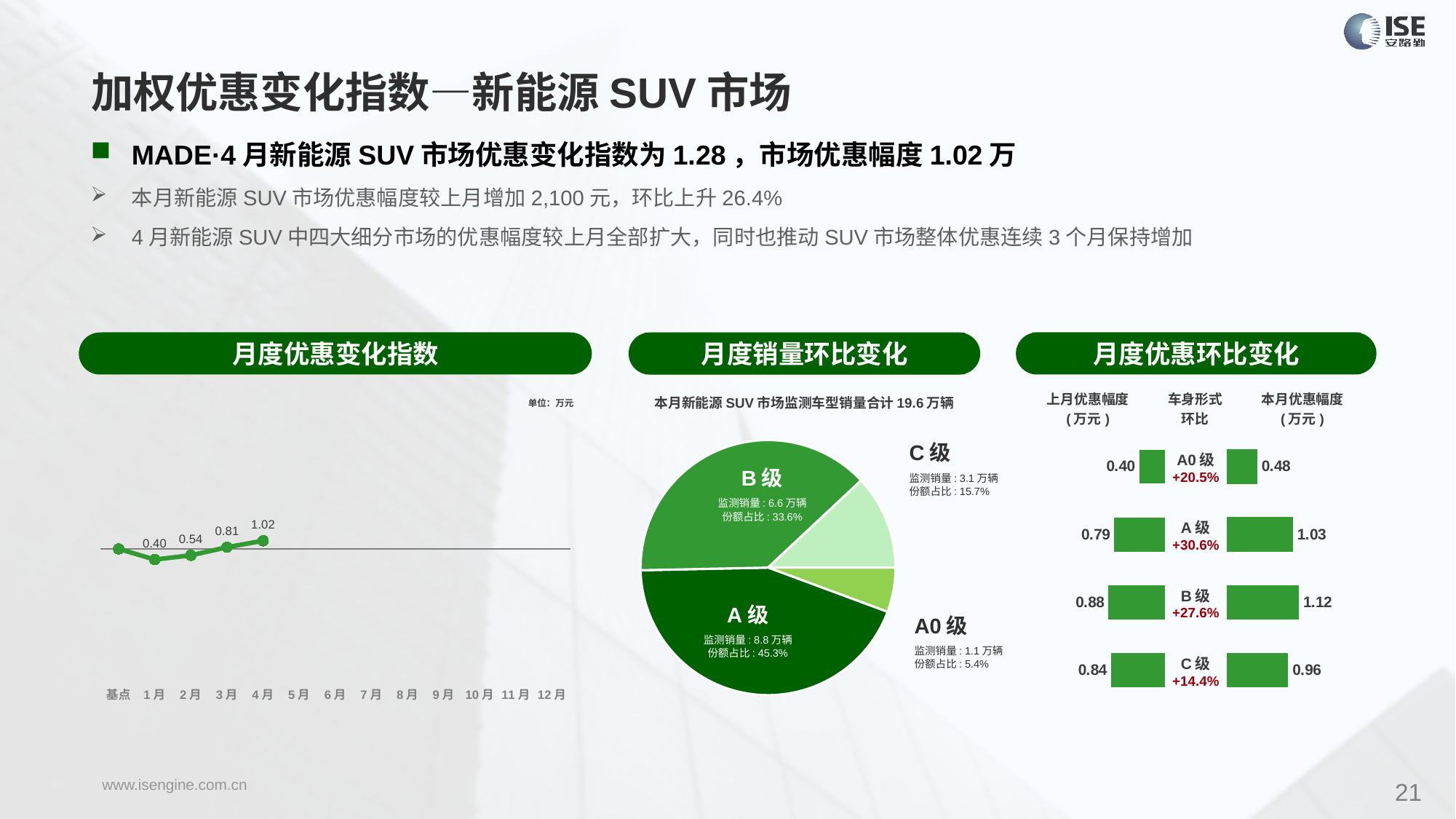

加权优惠变化指数—新能源SUV市场
MADE·4月新能源SUV市场优惠变化指数为1.28，市场优惠幅度1.02万
本月新能源SUV市场优惠幅度较上月增加2,100元，环比上升26.4%
4月新能源SUV中四大细分市场的优惠幅度较上月全部扩大，同时也推动SUV市场整体优惠连续3个月保持增加
月度优惠变化指数

月度优惠环比变化

月度销量环比变化

### Chart

| Category | Y2023 |
|---|---|
| 基点 | 0.0 |
| 1月 | -1.67 |
| 2月 | -1.0 |
| 3月 | 0.26 |
| 4月 | 1.28 |
| 5月 | None |
| 6月 | None |
| 7月 | None |
| 8月 | None |
| 9月 | None |
| 10月 | None |
| 11月 | None |
| 12月 | None |
本月新能源SUV市场监测车型销量合计19.6万辆
| 上月优惠幅度 (万元) | 车身形式 环比 | 本月优惠幅度 (万元) |
| --- | --- | --- |
单位：万元

### Chart

| Category | 细分市场 |
|---|---|
| A0级 | 13097.0 |
| A级 | 102166.0 |
| B级 | 89048.0 |
| C级 | 27766.0 |
C级
监测销量: 3.1万辆
份额占比: 15.7%
| A0级 +20.5% |
| --- |
| A级 +30.6% |
| B级 +27.6% |
| C级 +14.4% |

### Chart

| Category | 成交均价 |
|---|---|
| A0 | 0.4 |
| A | 0.79 |
| B | 0.88 |
| C | 0.84 |

### Chart

| Category | 金额 |
|---|---|
| A0 | 0.4790075716401777 |
| A | 1.03060742966284 |
| B | 1.1224117629902626 |
| C | 0.957052682496894 |
B级
监测销量: 6.6万辆
份额占比: 33.6%
A级
监测销量: 8.8万辆
份额占比: 45.3%
A0级
监测销量: 1.1万辆
份额占比: 5.4%
21